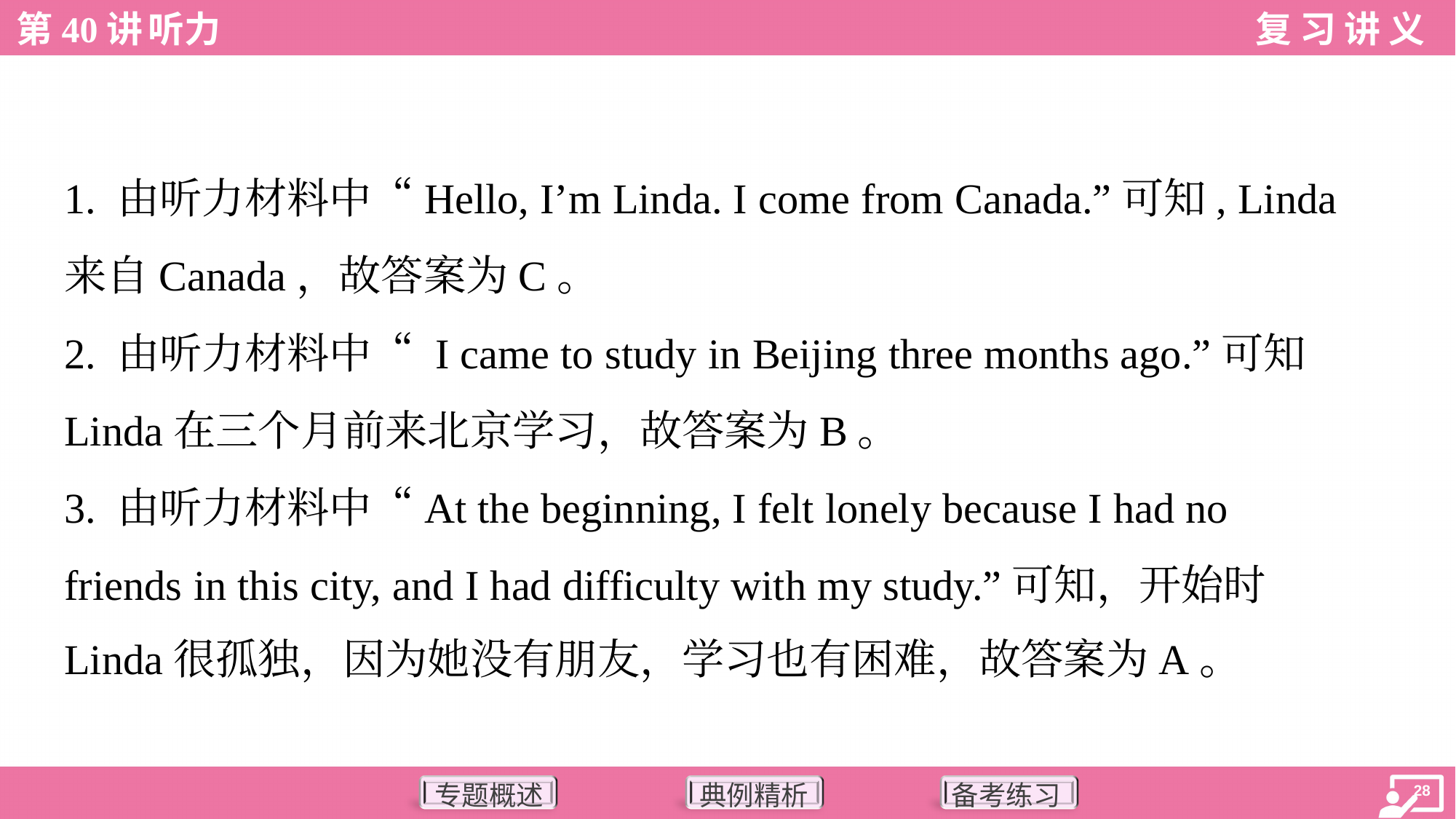

1. 由听力材料中“Hello, I’m Linda. I come from Canada.”可知, Linda
来自Canada，故答案为C。
2. 由听力材料中“ I came to study in Beijing three months ago.”可知
Linda在三个月前来北京学习，故答案为B。
3. 由听力材料中“At the beginning, I felt lonely because I had no
friends in this city, and I had difficulty with my study.”可知，开始时
Linda很孤独，因为她没有朋友，学习也有困难，故答案为A。